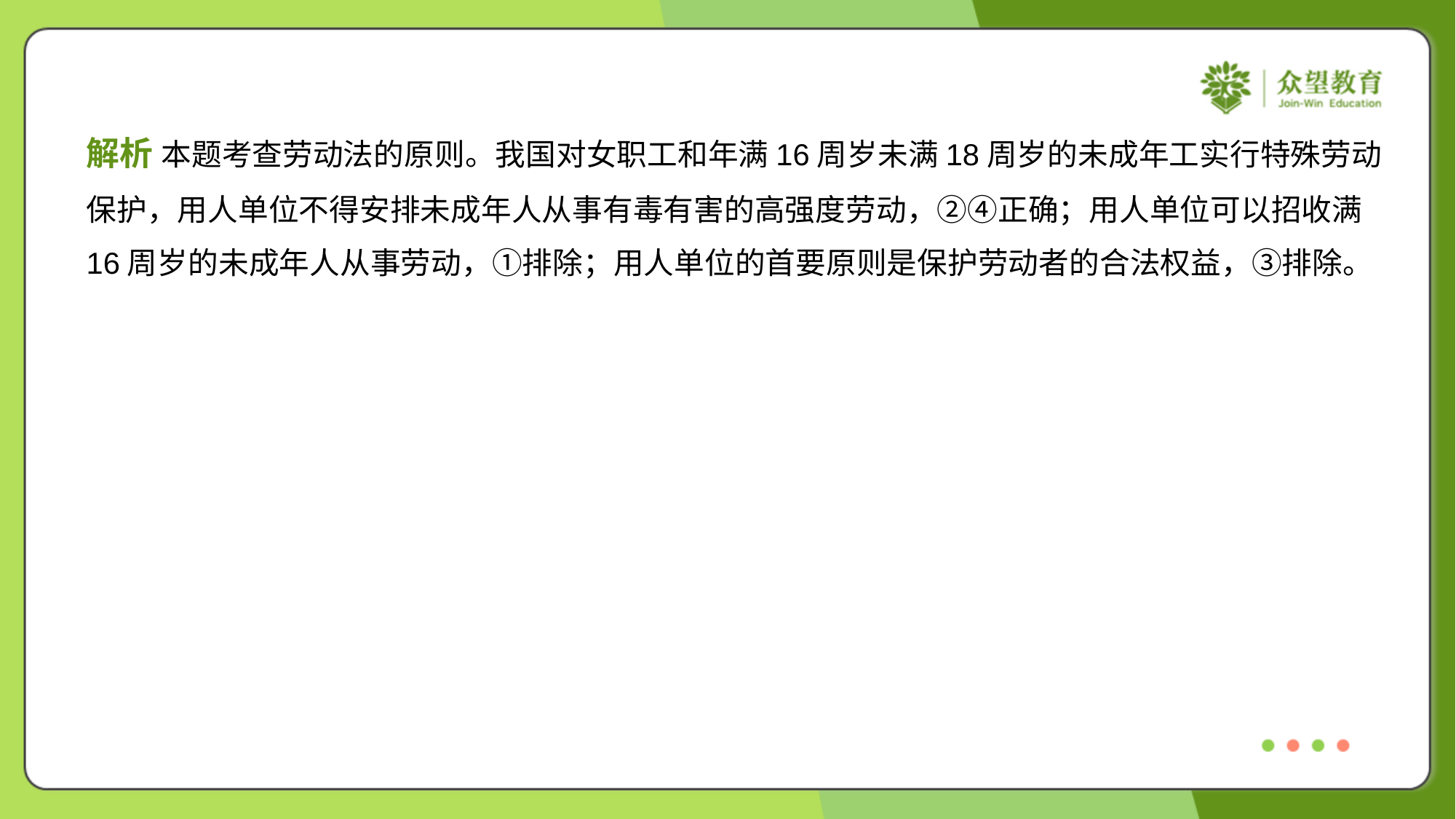

解析 本题考查劳动法的原则。我国对女职工和年满16周岁未满18周岁的未成年工实行特殊劳动
保护，用人单位不得安排未成年人从事有毒有害的高强度劳动，②④正确；用人单位可以招收满
16周岁的未成年人从事劳动，①排除；用人单位的首要原则是保护劳动者的合法权益，③排除。